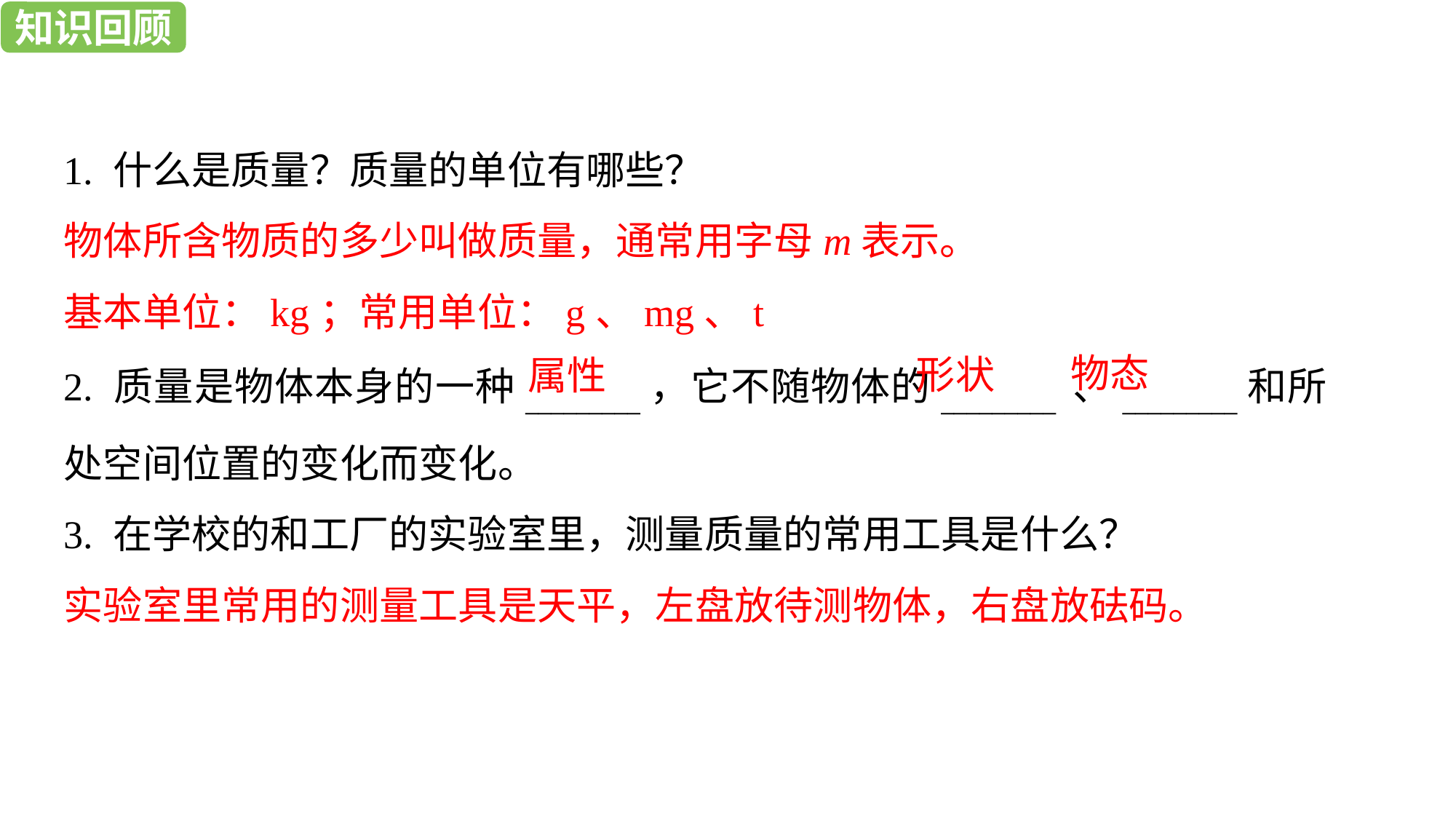

知识回顾
学习目标
1. 什么是质量？质量的单位有哪些？
物体所含物质的多少叫做质量，通常用字母m表示。
基本单位：kg；常用单位：g、mg、t
2. 质量是物体本身的一种_________，它不随物体的_________ 、_________和所处空间位置的变化而变化。
3. 在学校的和工厂的实验室里，测量质量的常用工具是什么？
实验室里常用的测量工具是天平，左盘放待测物体，右盘放砝码。
物态
形状
属性